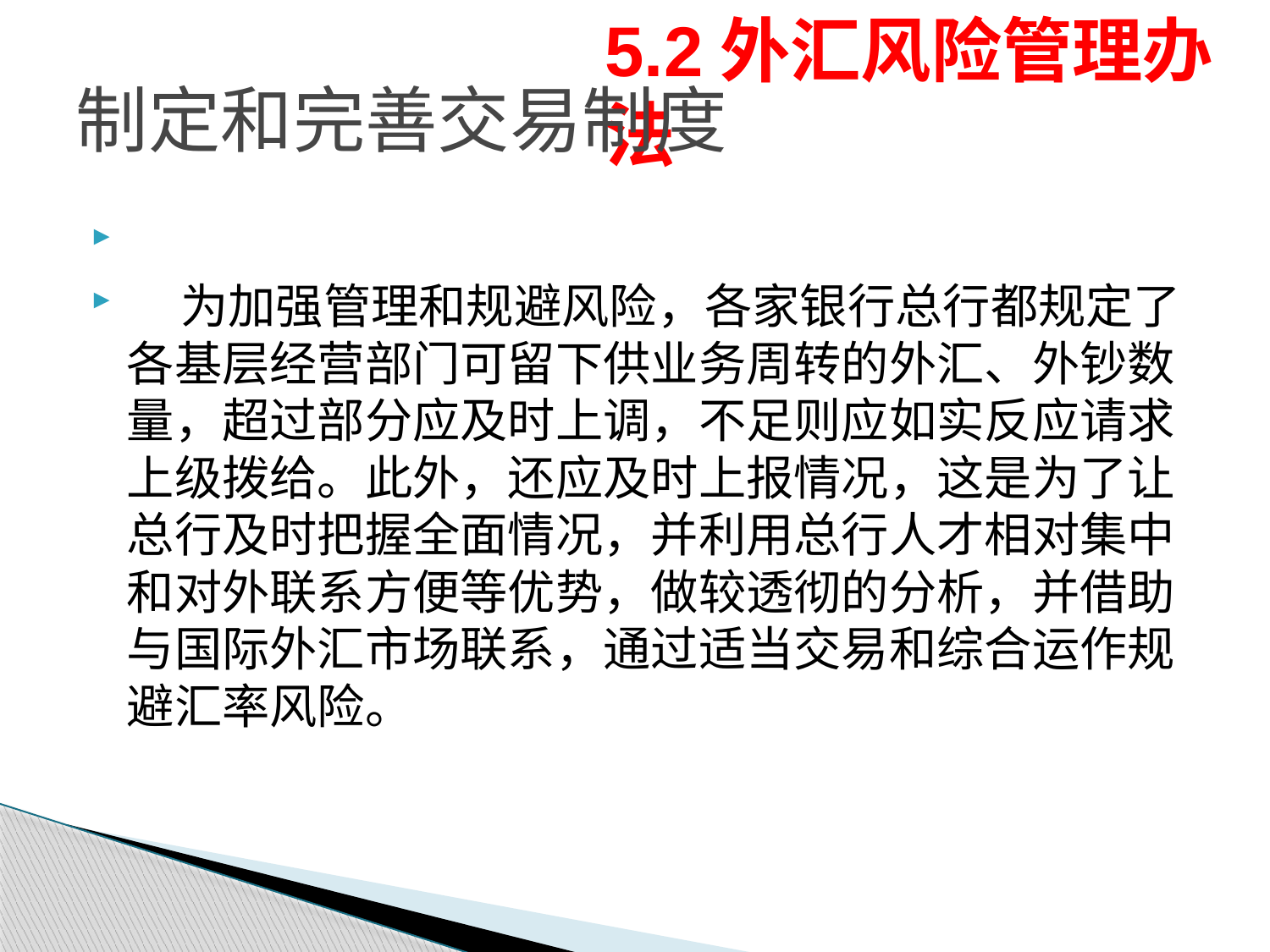

# 制定和完善交易制度

    为加强管理和规避风险，各家银行总行都规定了各基层经营部门可留下供业务周转的外汇、外钞数量，超过部分应及时上调，不足则应如实反应请求上级拨给。此外，还应及时上报情况，这是为了让总行及时把握全面情况，并利用总行人才相对集中和对外联系方便等优势，做较透彻的分析，并借助与国际外汇市场联系，通过适当交易和综合运作规避汇率风险。